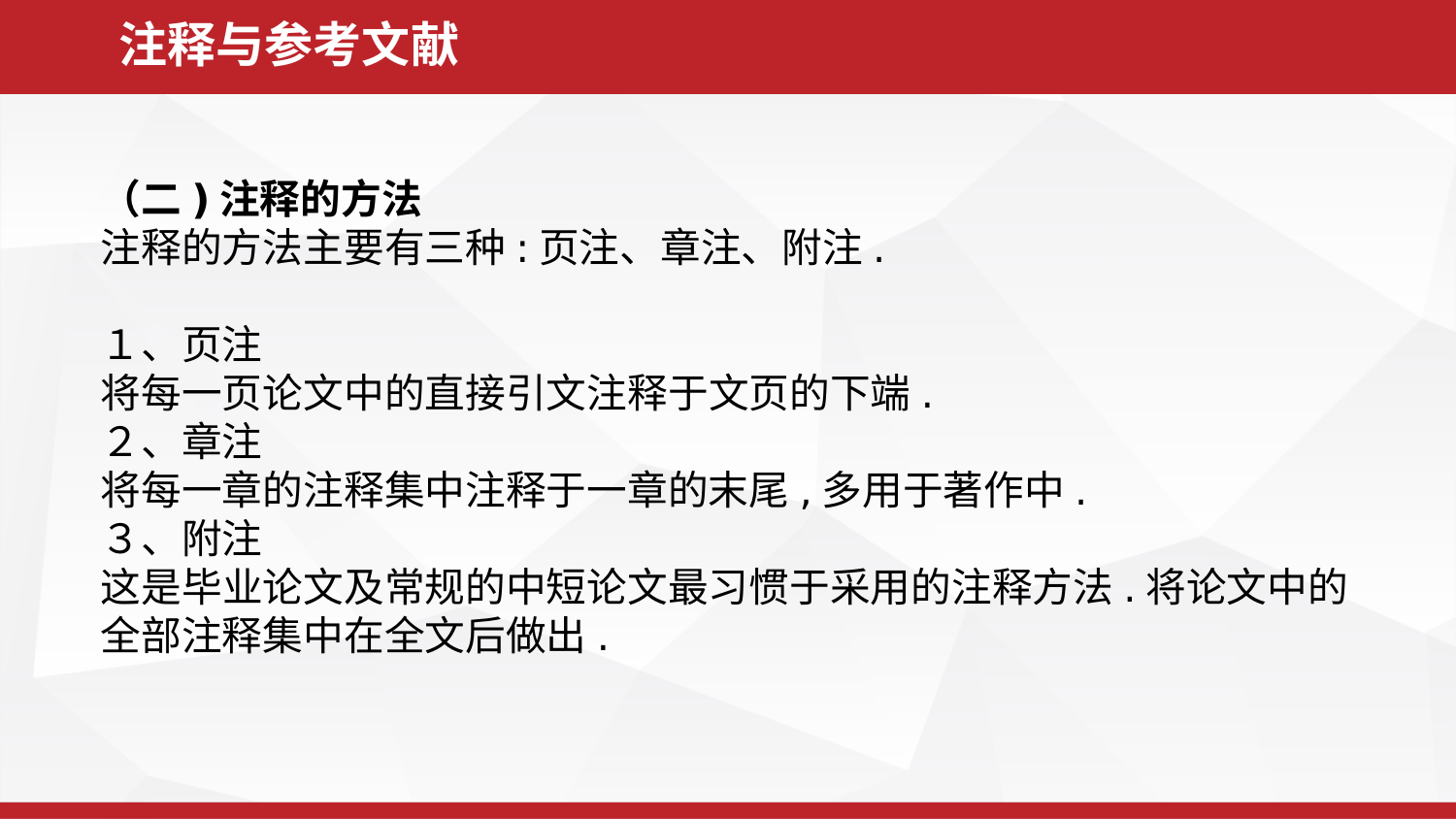

注释与参考文献
（二)注释的方法
注释的方法主要有三种:页注、章注、附注.

１、页注
将每一页论文中的直接引文注释于文页的下端.
２、章注
将每一章的注释集中注释于一章的末尾,多用于著作中.
３、附注
这是毕业论文及常规的中短论文最习惯于采用的注释方法.将论文中的全部注释集中在全文后做出.